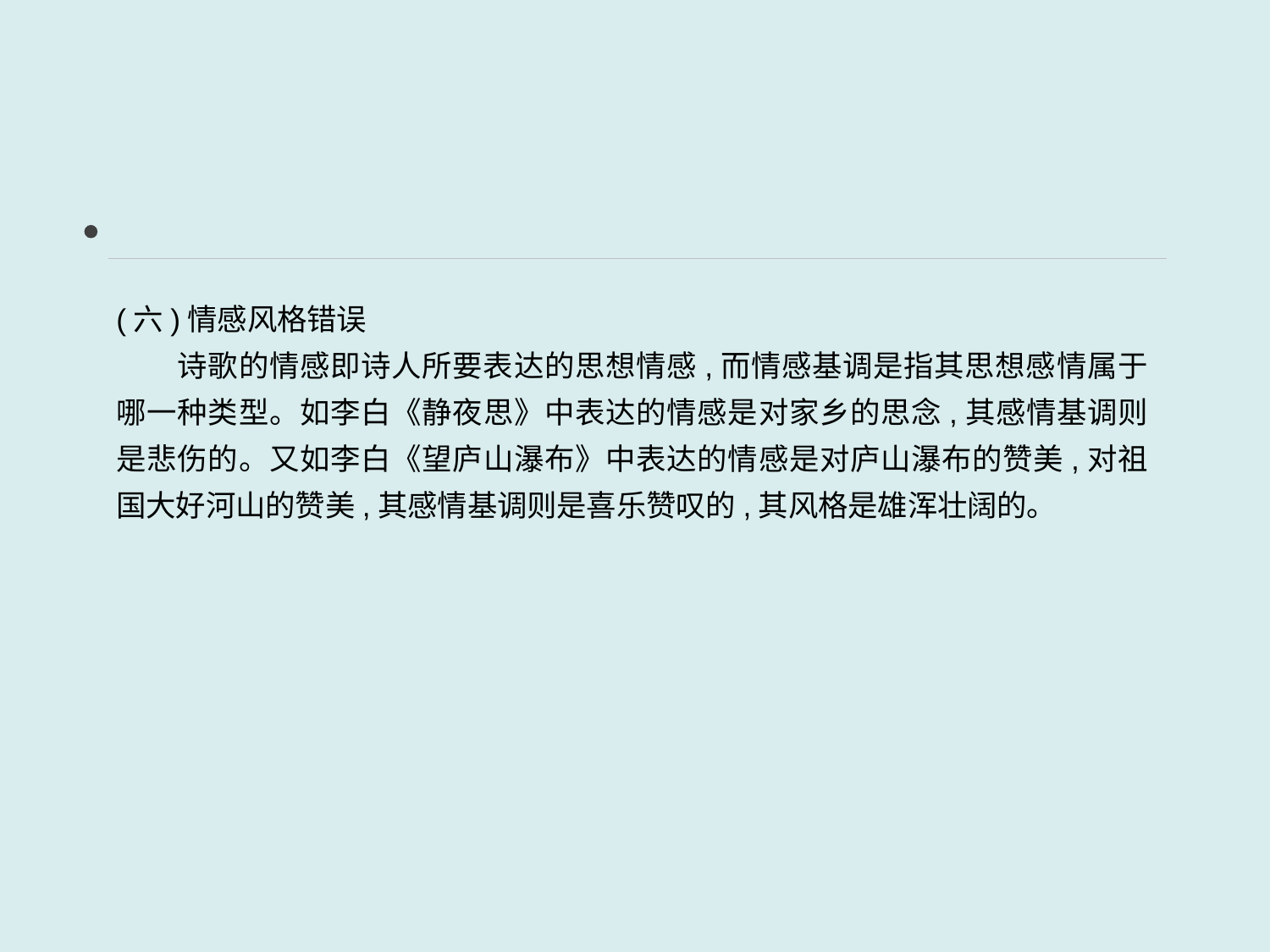

(六)情感风格错误
　　诗歌的情感即诗人所要表达的思想情感,而情感基调是指其思想感情属于哪一种类型。如李白《静夜思》中表达的情感是对家乡的思念,其感情基调则是悲伤的。又如李白《望庐山瀑布》中表达的情感是对庐山瀑布的赞美,对祖国大好河山的赞美,其感情基调则是喜乐赞叹的,其风格是雄浑壮阔的。